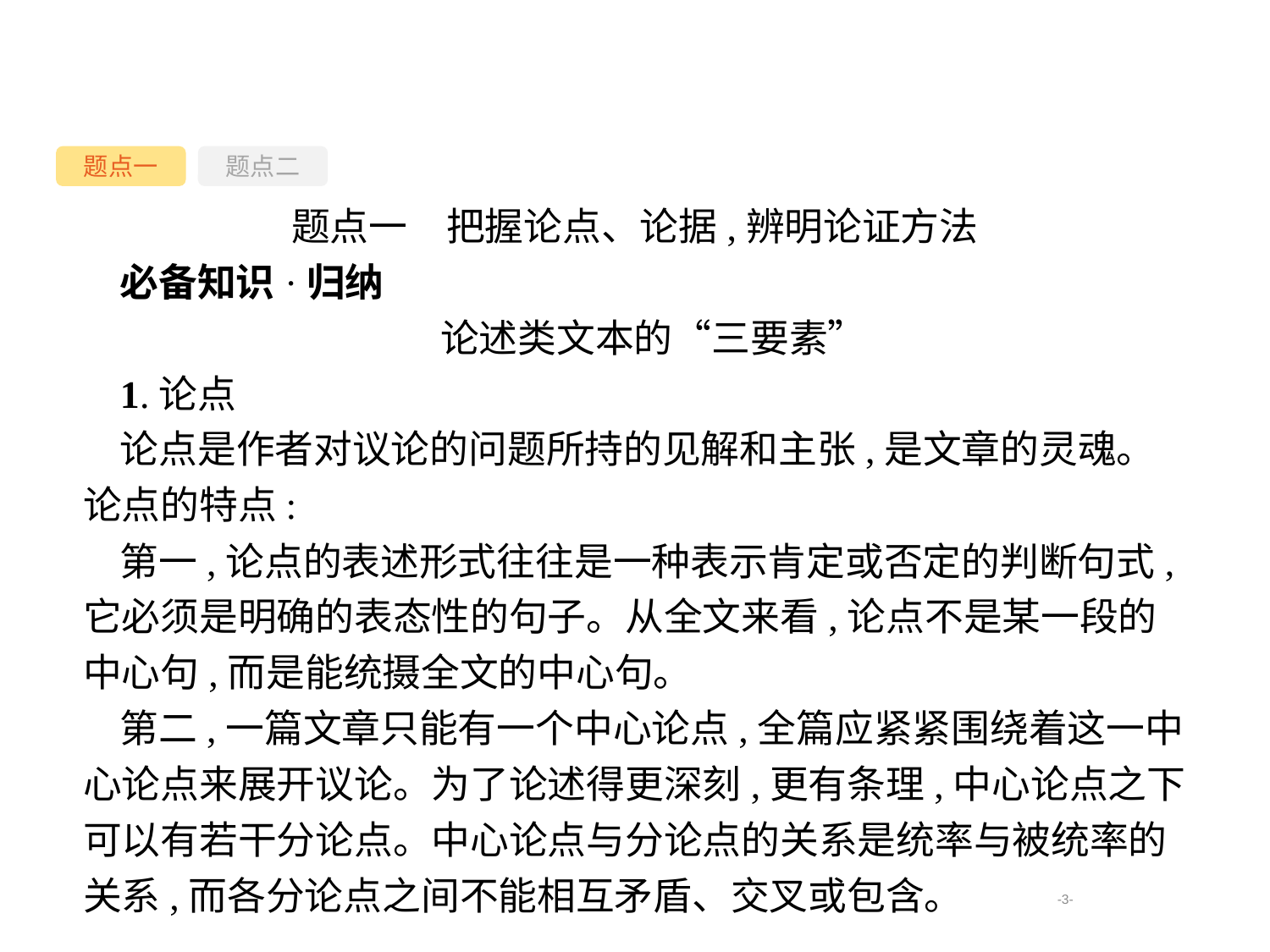

题点一
题点二
题点一　把握论点、论据,辨明论证方法
必备知识·归纳
论述类文本的“三要素”
1.论点
论点是作者对议论的问题所持的见解和主张,是文章的灵魂。论点的特点:
第一,论点的表述形式往往是一种表示肯定或否定的判断句式,它必须是明确的表态性的句子。从全文来看,论点不是某一段的中心句,而是能统摄全文的中心句。
第二,一篇文章只能有一个中心论点,全篇应紧紧围绕着这一中心论点来展开议论。为了论述得更深刻,更有条理,中心论点之下可以有若干分论点。中心论点与分论点的关系是统率与被统率的关系,而各分论点之间不能相互矛盾、交叉或包含。
-3-